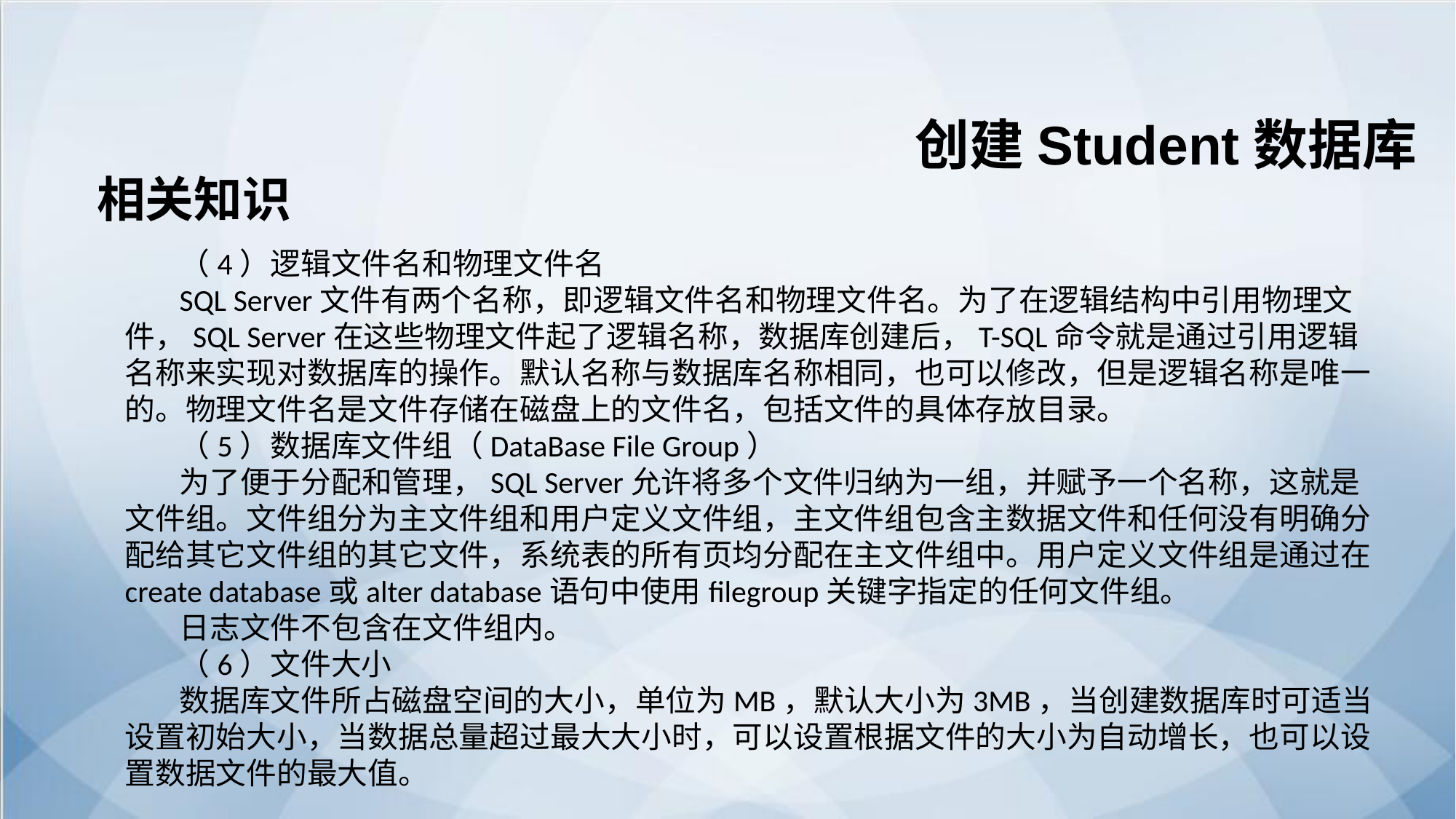

创建Student数据库
相关知识
（4）逻辑文件名和物理文件名
SQL Server文件有两个名称，即逻辑文件名和物理文件名。为了在逻辑结构中引用物理文件，SQL Server在这些物理文件起了逻辑名称，数据库创建后，T-SQL命令就是通过引用逻辑名称来实现对数据库的操作。默认名称与数据库名称相同，也可以修改，但是逻辑名称是唯一的。物理文件名是文件存储在磁盘上的文件名，包括文件的具体存放目录。
（5）数据库文件组（DataBase File Group）
为了便于分配和管理，SQL Server允许将多个文件归纳为一组，并赋予一个名称，这就是文件组。文件组分为主文件组和用户定义文件组，主文件组包含主数据文件和任何没有明确分配给其它文件组的其它文件，系统表的所有页均分配在主文件组中。用户定义文件组是通过在create database或alter database语句中使用filegroup关键字指定的任何文件组。
日志文件不包含在文件组内。
（6）文件大小
数据库文件所占磁盘空间的大小，单位为MB，默认大小为3MB，当创建数据库时可适当设置初始大小，当数据总量超过最大大小时，可以设置根据文件的大小为自动增长，也可以设置数据文件的最大值。